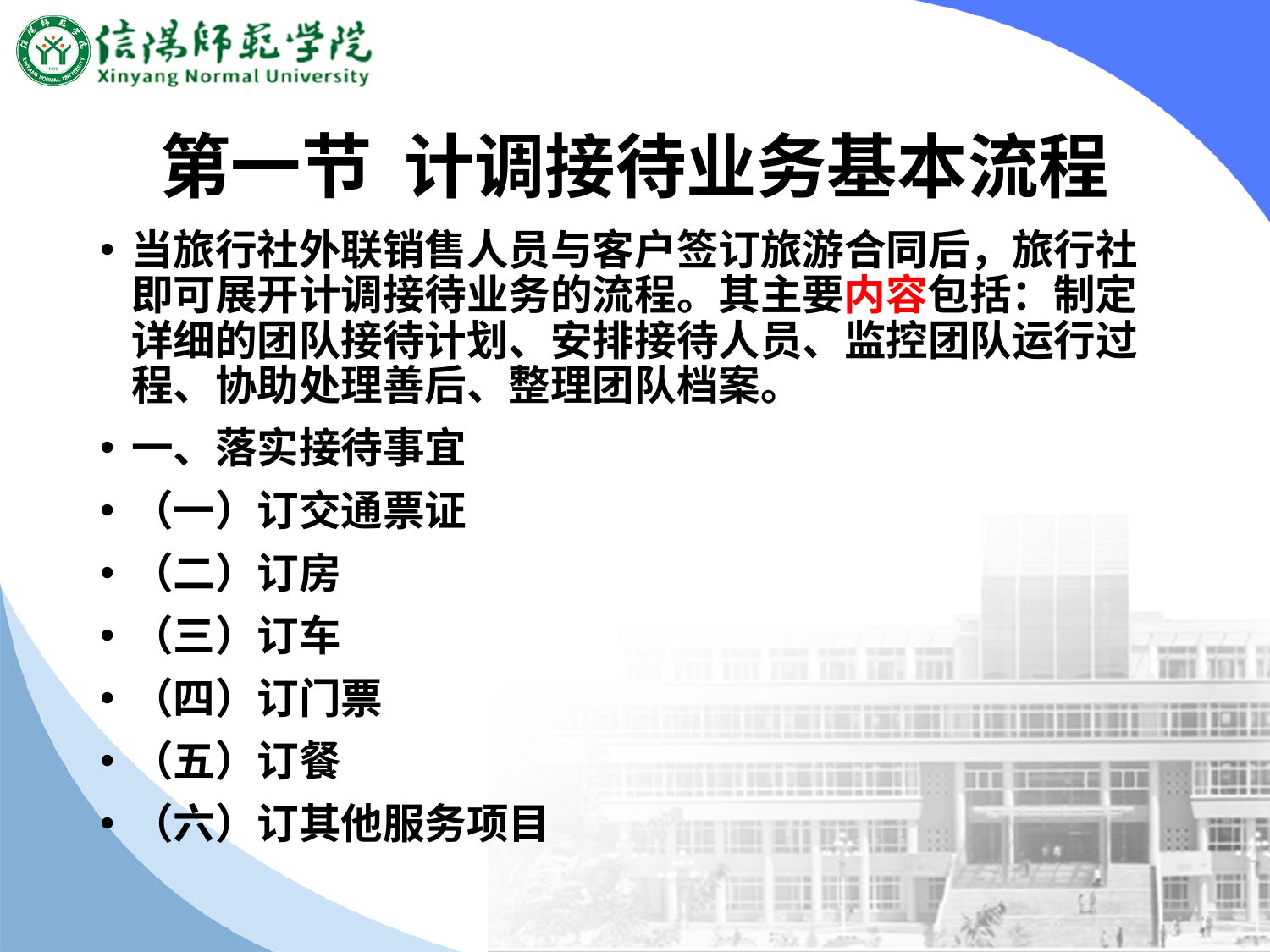

# 第一节  计调接待业务基本流程
当旅行社外联销售人员与客户签订旅游合同后，旅行社即可展开计调接待业务的流程。其主要内容包括：制定详细的团队接待计划、安排接待人员、监控团队运行过程、协助处理善后、整理团队档案。
一、落实接待事宜
（一）订交通票证
（二）订房
（三）订车
（四）订门票
（五）订餐
（六）订其他服务项目